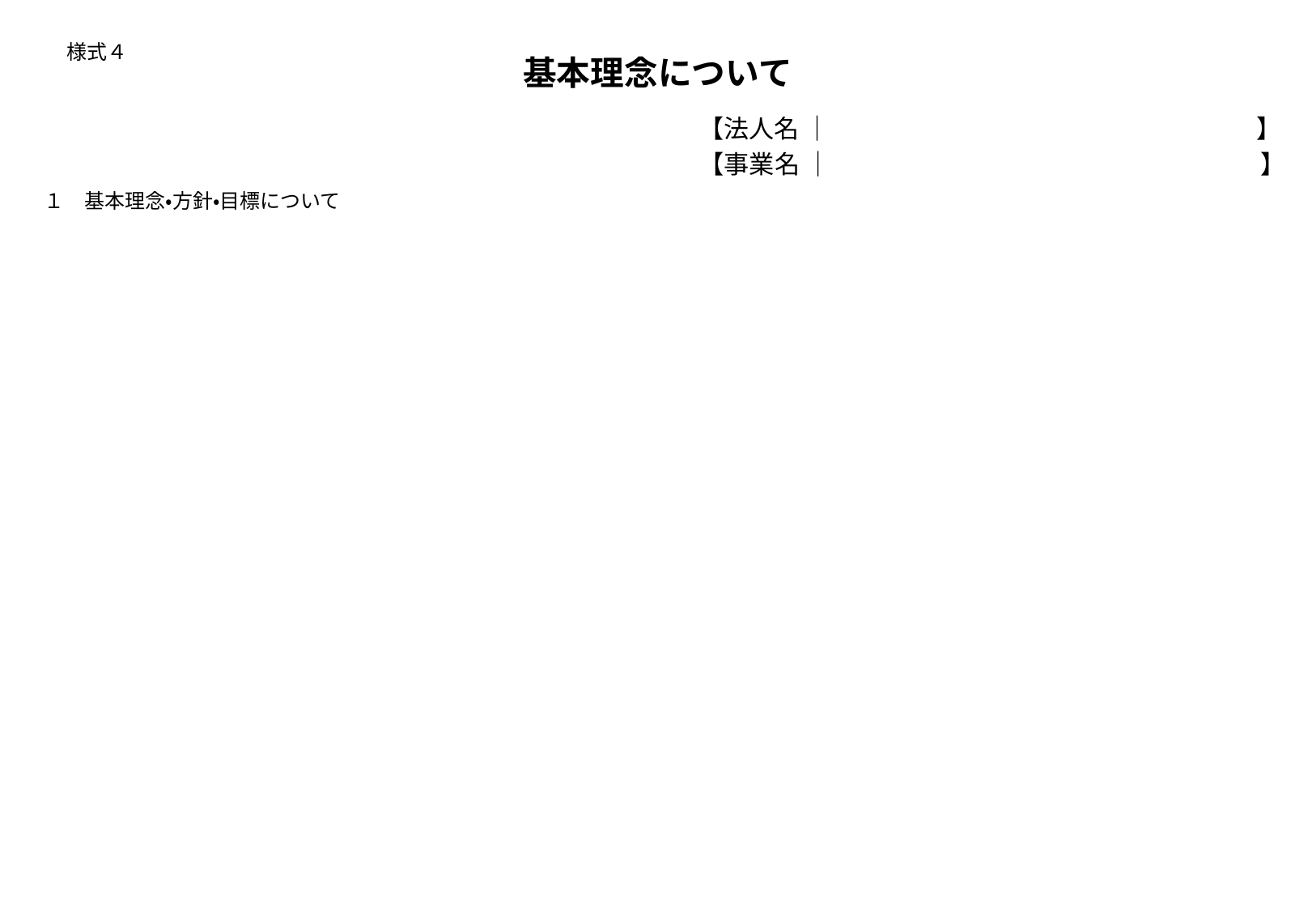

# 様式４
基本理念について
【法人名 ｜　　　　　　　　　　　　　　　　　】
【事業名 ｜　　　　　　　　　　　　　　　　　】
１　基本理念・方針・目標について